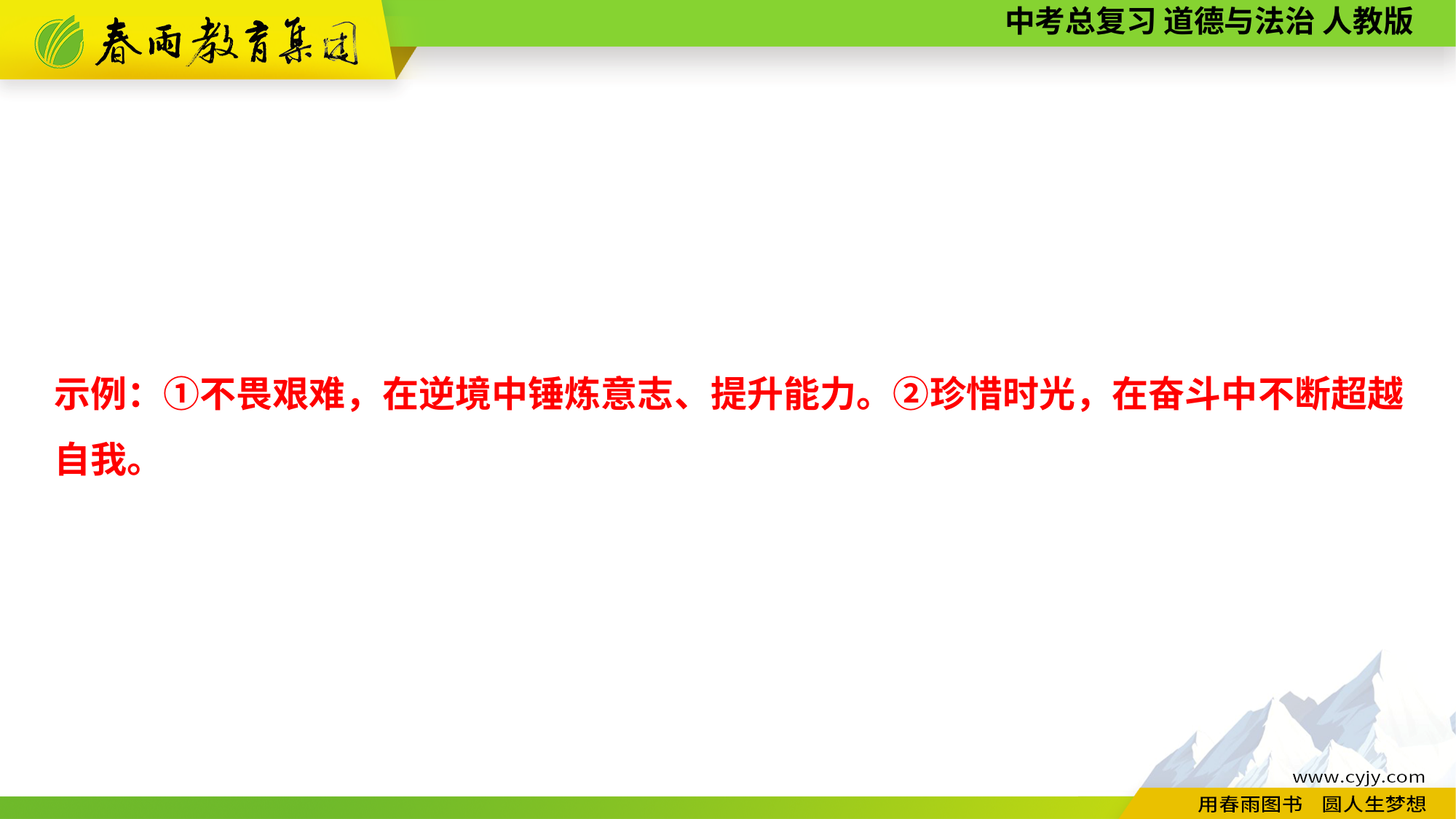

示例：①不畏艰难，在逆境中锤炼意志、提升能力。②珍惜时光，在奋斗中不断超越自我。